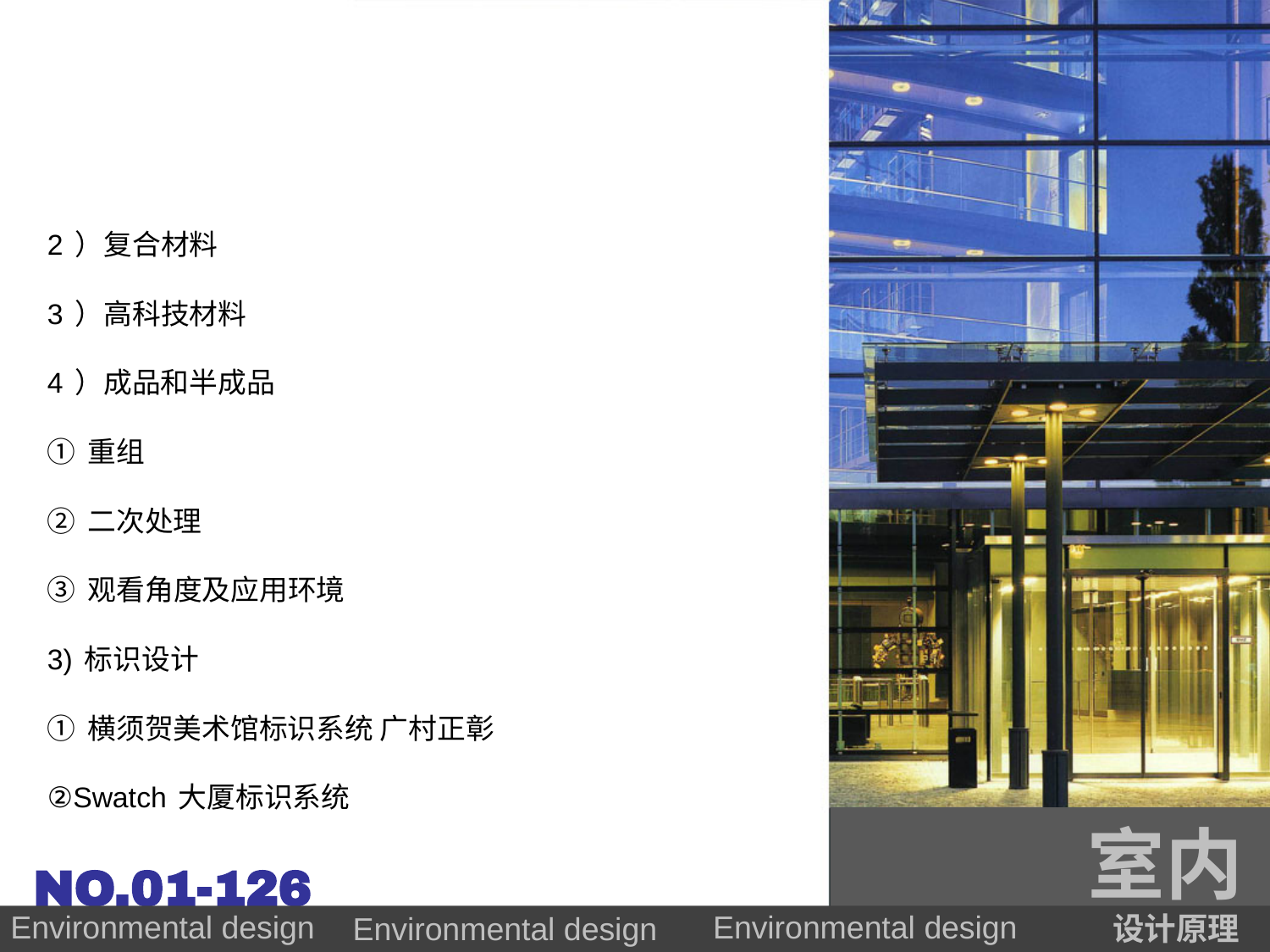

#
2）复合材料
3）高科技材料
4）成品和半成品
①重组
②二次处理
③观看角度及应用环境
3)标识设计
①横须贺美术馆标识系统 广村正彰
②Swatch大厦标识系统

室内

NO.01-126
设计原理
Environmental design
Environmental design
Environmental design